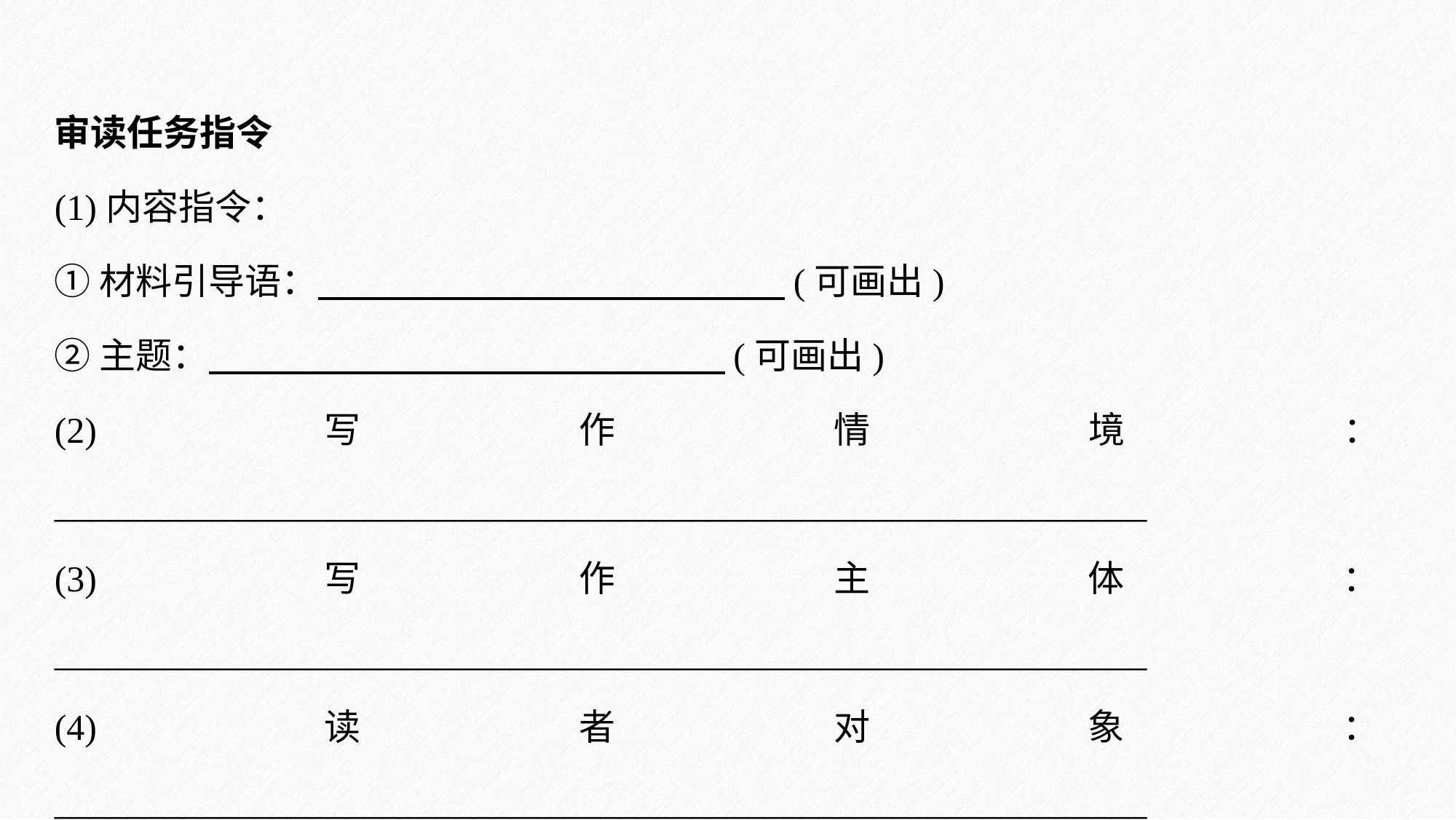

审读任务指令
(1)内容指令：
①材料引导语：                                                         (可画出)
②主题：                                                               (可画出)
(2)写作情境：____________________________________________________________
(3)写作主体：____________________________________________________________
(4)读者对象：____________________________________________________________
(5)文体要求：____________________________________________________________
审读写作要求　(共性要求，不作为审题重点)